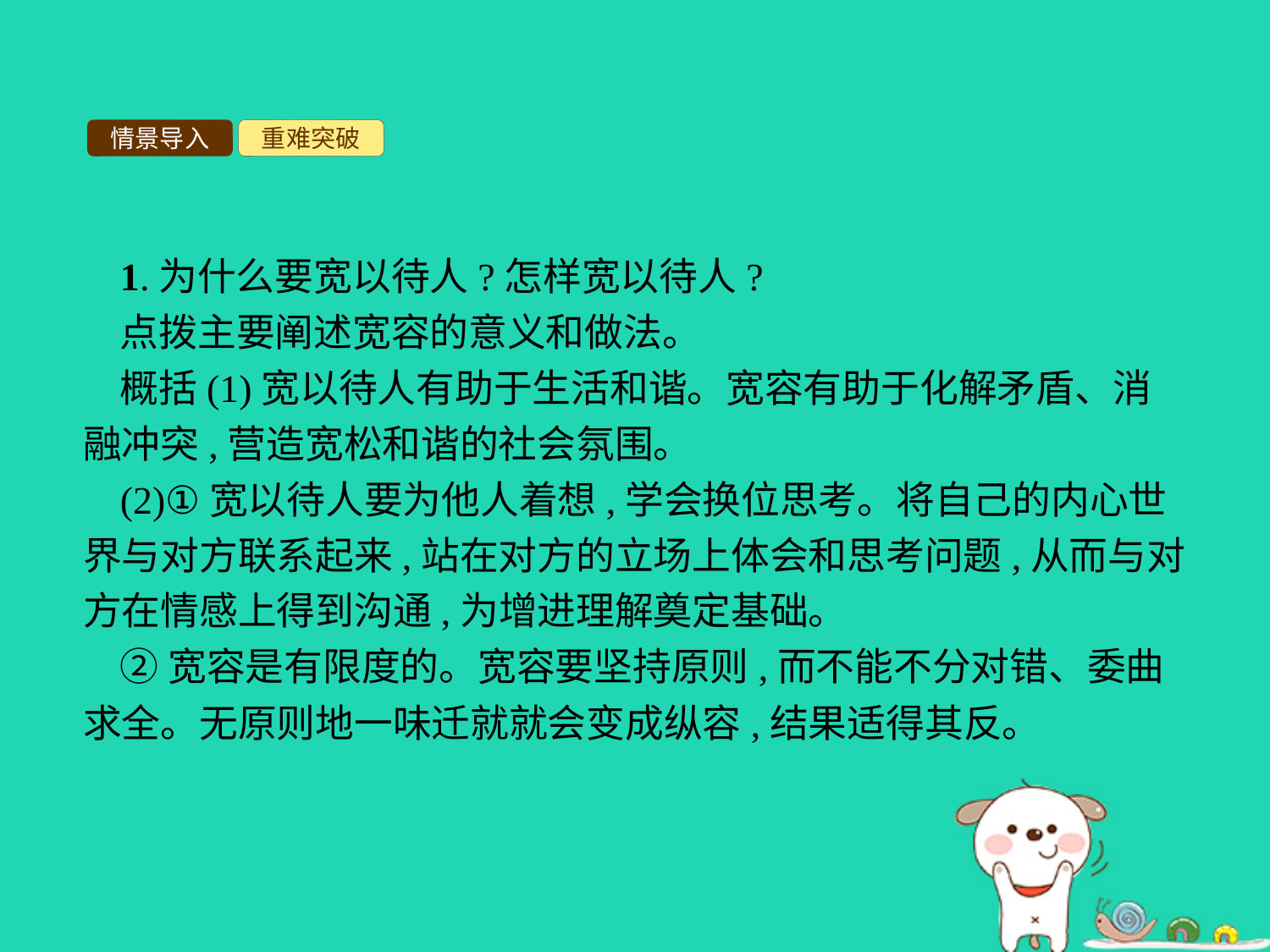

情景导入
重难突破
1.为什么要宽以待人?怎样宽以待人?
点拨主要阐述宽容的意义和做法。
概括(1)宽以待人有助于生活和谐。宽容有助于化解矛盾、消融冲突,营造宽松和谐的社会氛围。
(2)①宽以待人要为他人着想,学会换位思考。将自己的内心世界与对方联系起来,站在对方的立场上体会和思考问题,从而与对方在情感上得到沟通,为增进理解奠定基础。
②宽容是有限度的。宽容要坚持原则,而不能不分对错、委曲求全。无原则地一味迁就就会变成纵容,结果适得其反。